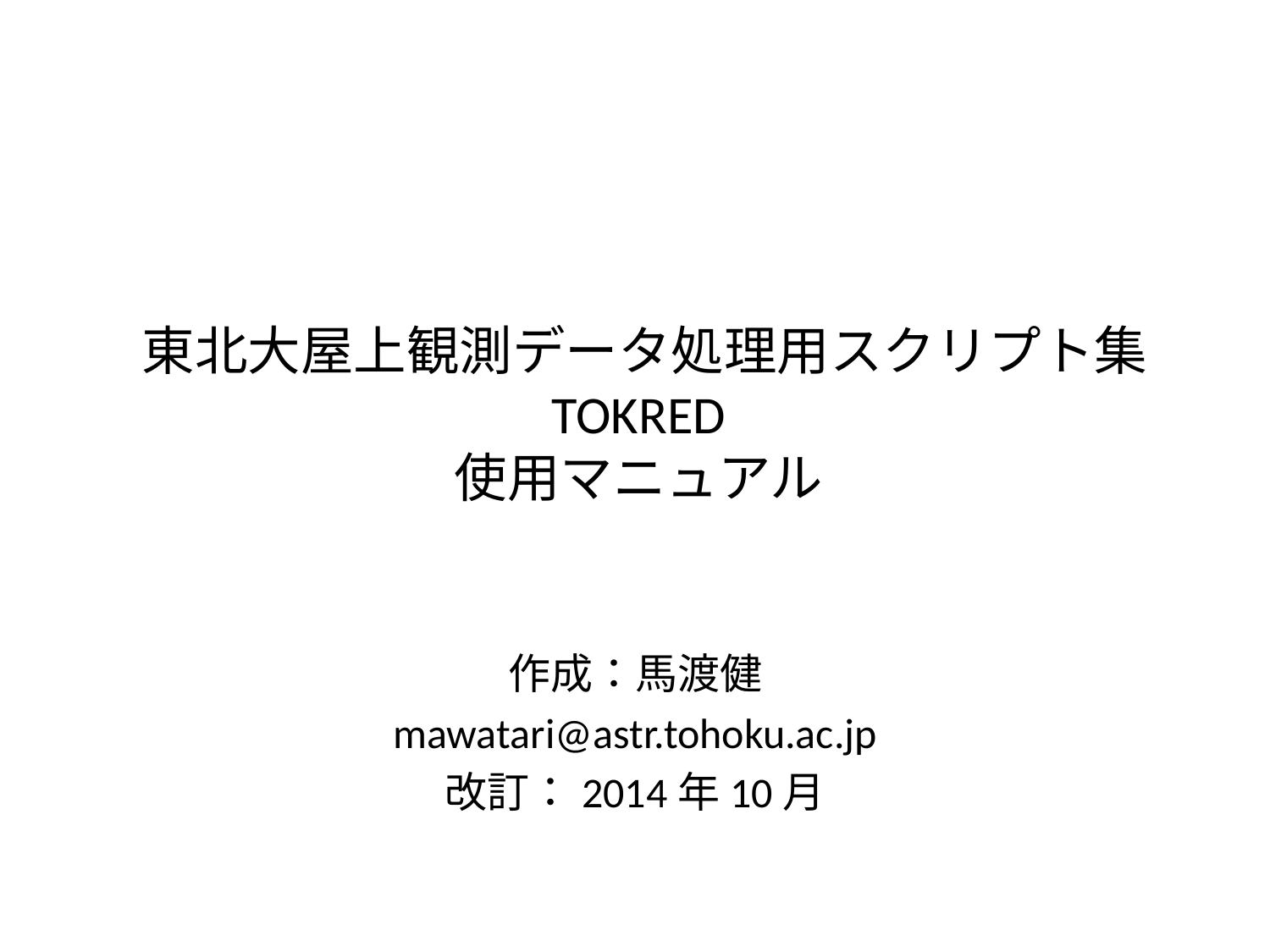

# 東北大屋上観測データ処理用スクリプト集 TOKRED 使用マニュアル
作成：馬渡健
mawatari@astr.tohoku.ac.jp
改訂：2014年10月